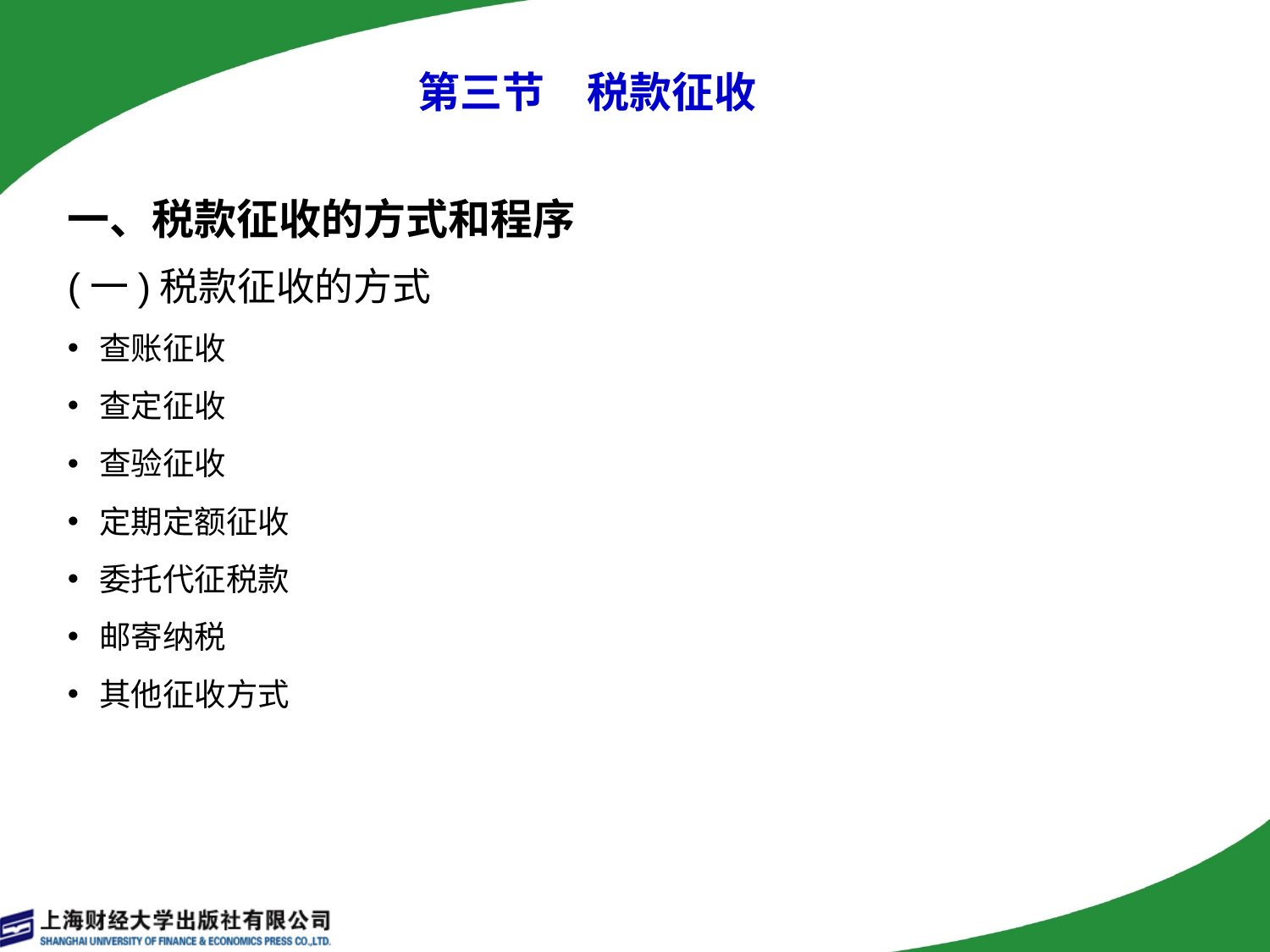

# 第三节　税款征收
一、税款征收的方式和程序
(一)税款征收的方式
查账征收
查定征收
查验征收
定期定额征收
委托代征税款
邮寄纳税
其他征收方式